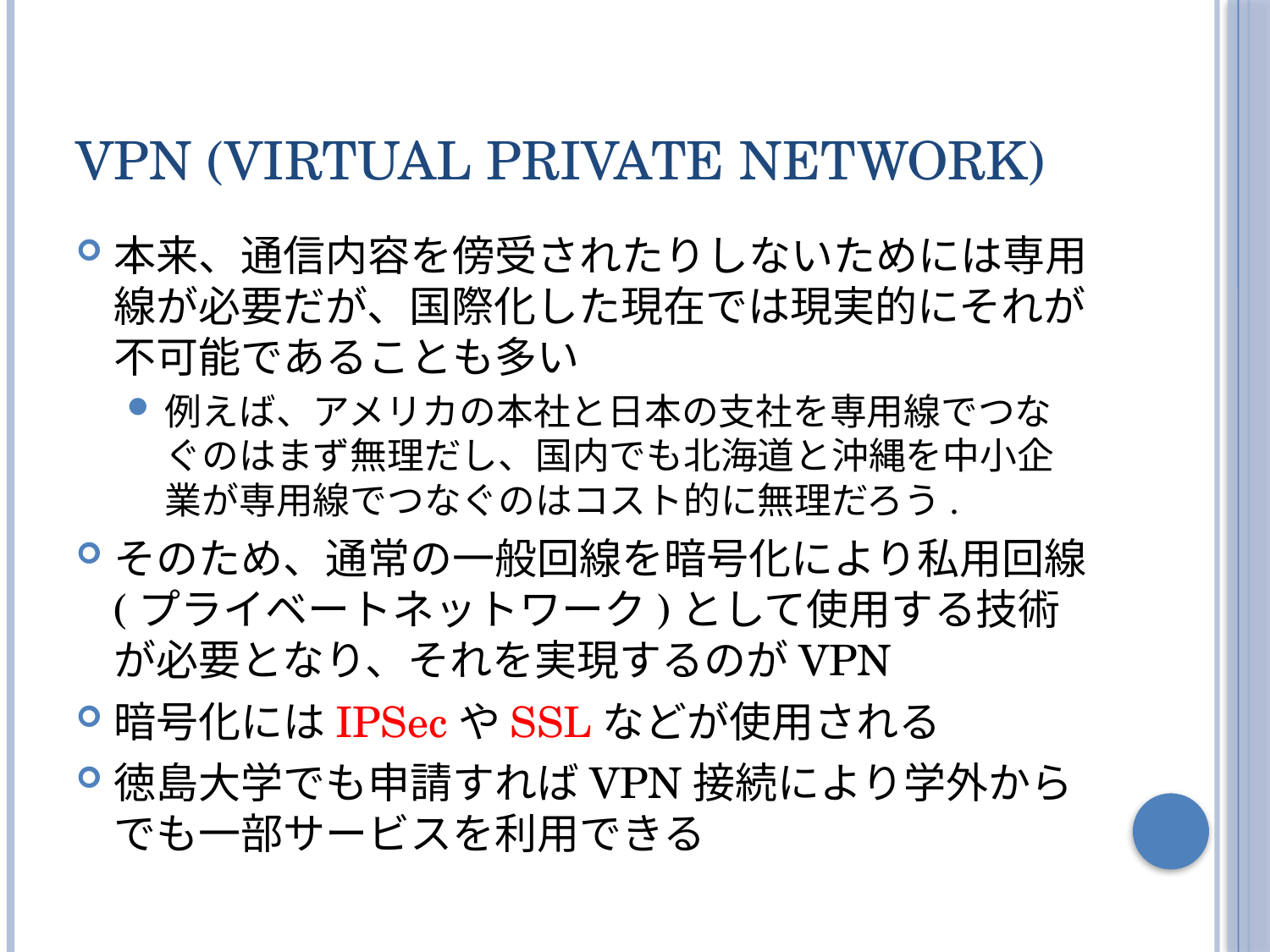

# VPN (Virtual Private Network)
本来、通信内容を傍受されたりしないためには専用線が必要だが、国際化した現在では現実的にそれが不可能であることも多い
例えば、アメリカの本社と日本の支社を専用線でつなぐのはまず無理だし、国内でも北海道と沖縄を中小企業が専用線でつなぐのはコスト的に無理だろう.
そのため、通常の一般回線を暗号化により私用回線(プライベートネットワーク)として使用する技術が必要となり、それを実現するのがVPN
暗号化にはIPSecやSSLなどが使用される
徳島大学でも申請すればVPN接続により学外からでも一部サービスを利用できる